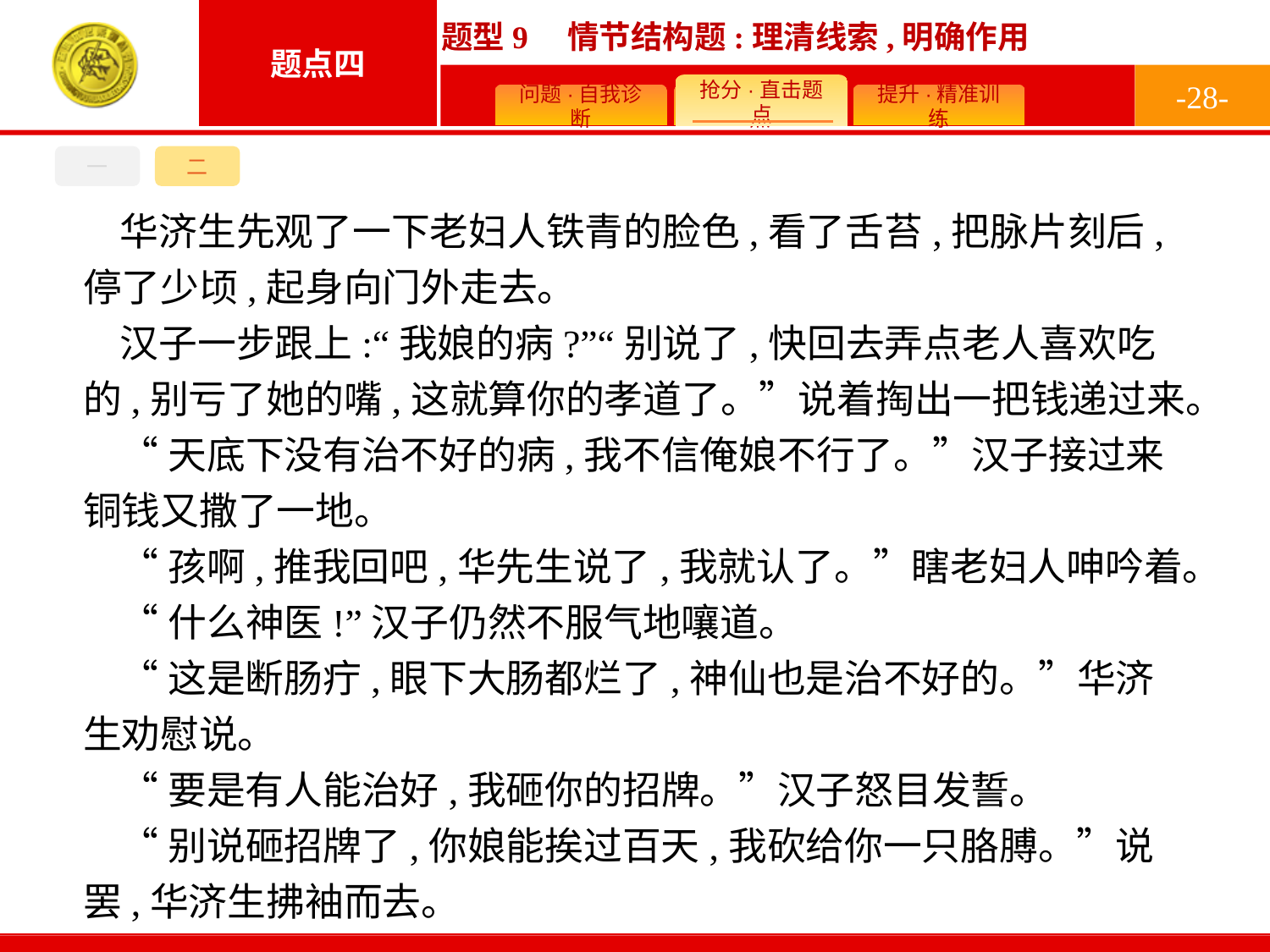

-28-
一
二
华济生先观了一下老妇人铁青的脸色,看了舌苔,把脉片刻后,停了少顷,起身向门外走去。
汉子一步跟上:“我娘的病?”“别说了,快回去弄点老人喜欢吃的,别亏了她的嘴,这就算你的孝道了。”说着掏出一把钱递过来。
“天底下没有治不好的病,我不信俺娘不行了。”汉子接过来铜钱又撒了一地。
“孩啊,推我回吧,华先生说了,我就认了。”瞎老妇人呻吟着。
“什么神医!”汉子仍然不服气地嚷道。
“这是断肠疔,眼下大肠都烂了,神仙也是治不好的。”华济生劝慰说。
“要是有人能治好,我砸你的招牌。”汉子怒目发誓。
“别说砸招牌了,你娘能挨过百天,我砍给你一只胳膊。”说罢,华济生拂袖而去。